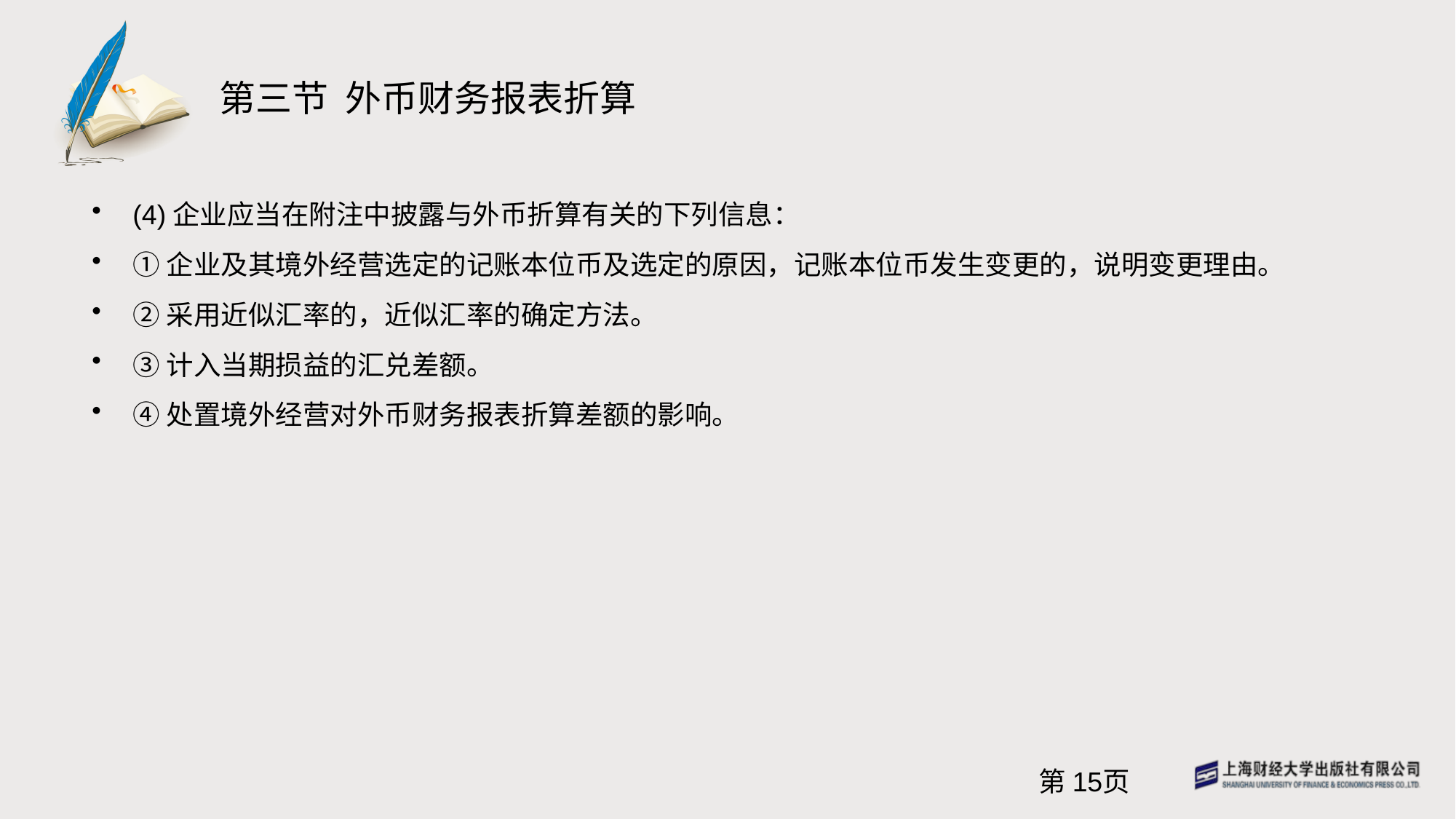

# 第三节  外币财务报表折算
(4)企业应当在附注中披露与外币折算有关的下列信息：
①企业及其境外经营选定的记账本位币及选定的原因，记账本位币发生变更的，说明变更理由。
②采用近似汇率的，近似汇率的确定方法。
③计入当期损益的汇兑差额。
④处置境外经营对外币财务报表折算差额的影响。

15